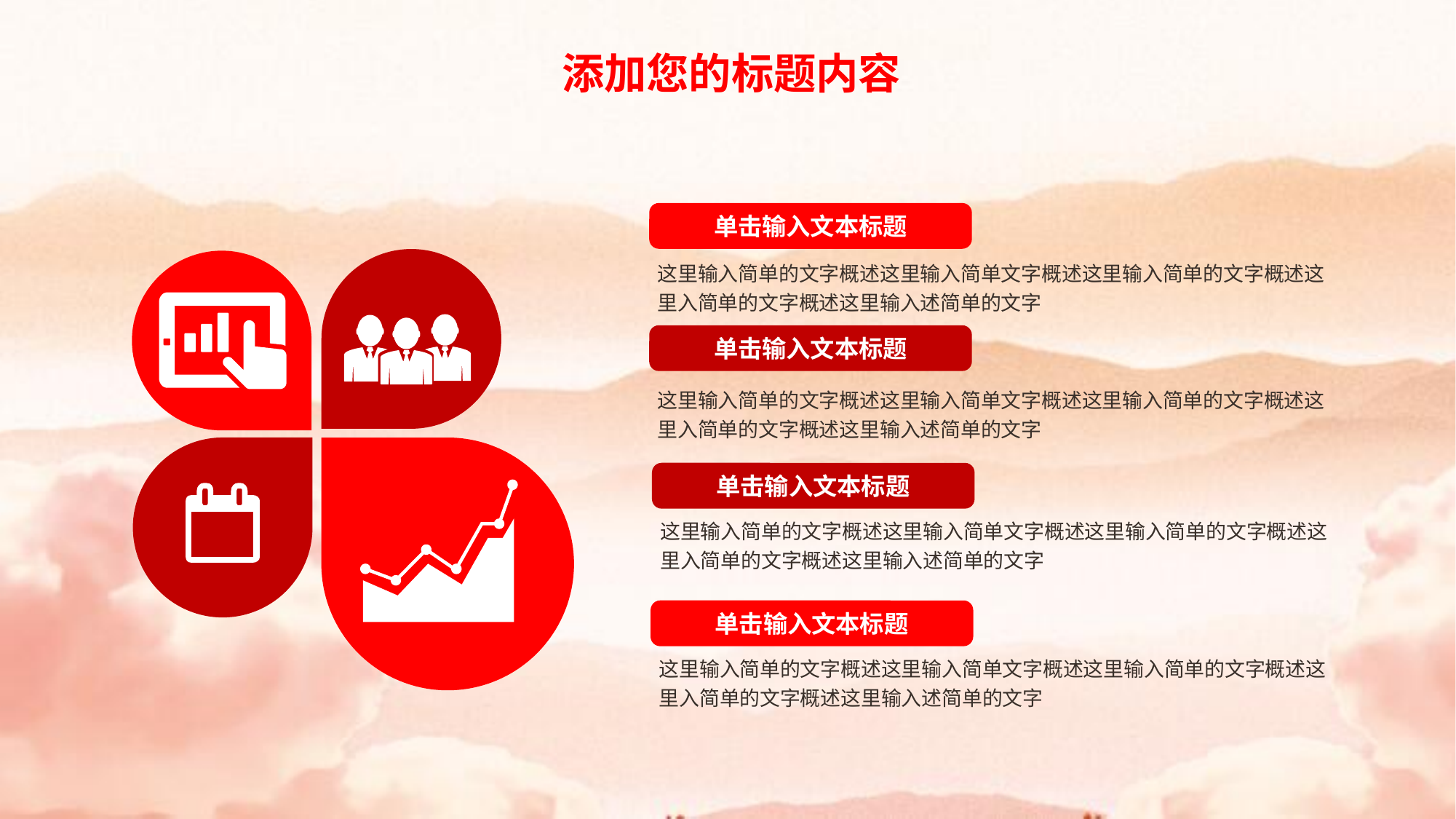

添加您的标题内容
单击输入文本标题

这里输入简单的文字概述这里输入简单文字概述这里输入简单的文字概述这里入简单的文字概述这里输入述简单的文字
单击输入文本标题
这里输入简单的文字概述这里输入简单文字概述这里输入简单的文字概述这里入简单的文字概述这里输入述简单的文字

单击输入文本标题
这里输入简单的文字概述这里输入简单文字概述这里输入简单的文字概述这里入简单的文字概述这里输入述简单的文字
单击输入文本标题
这里输入简单的文字概述这里输入简单文字概述这里输入简单的文字概述这里入简单的文字概述这里输入述简单的文字